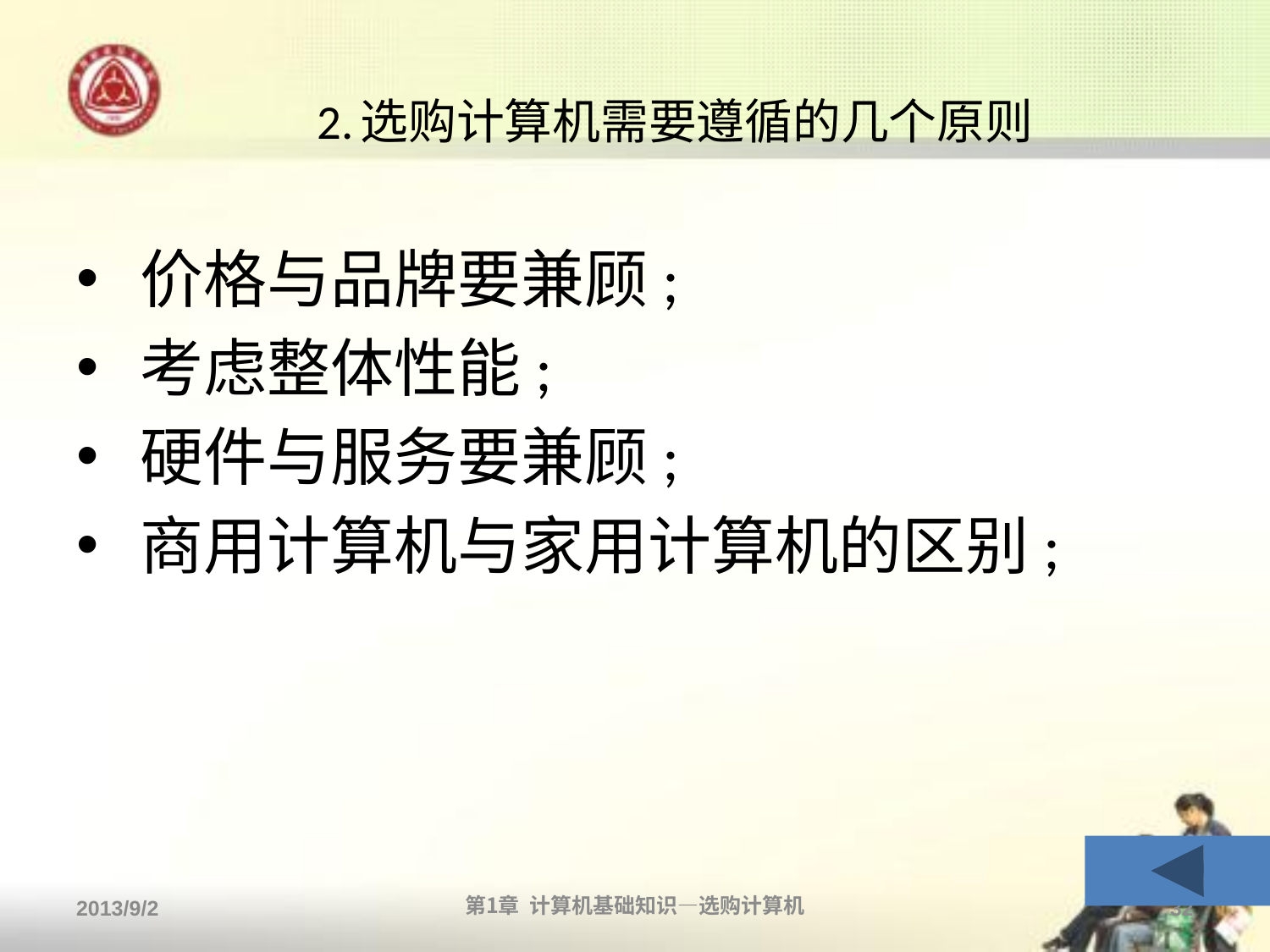

# 2.选购计算机需要遵循的几个原则
价格与品牌要兼顾;
考虑整体性能;
硬件与服务要兼顾;
商用计算机与家用计算机的区别;

2013/9/2
第1章  计算机基础知识—选购计算机
32